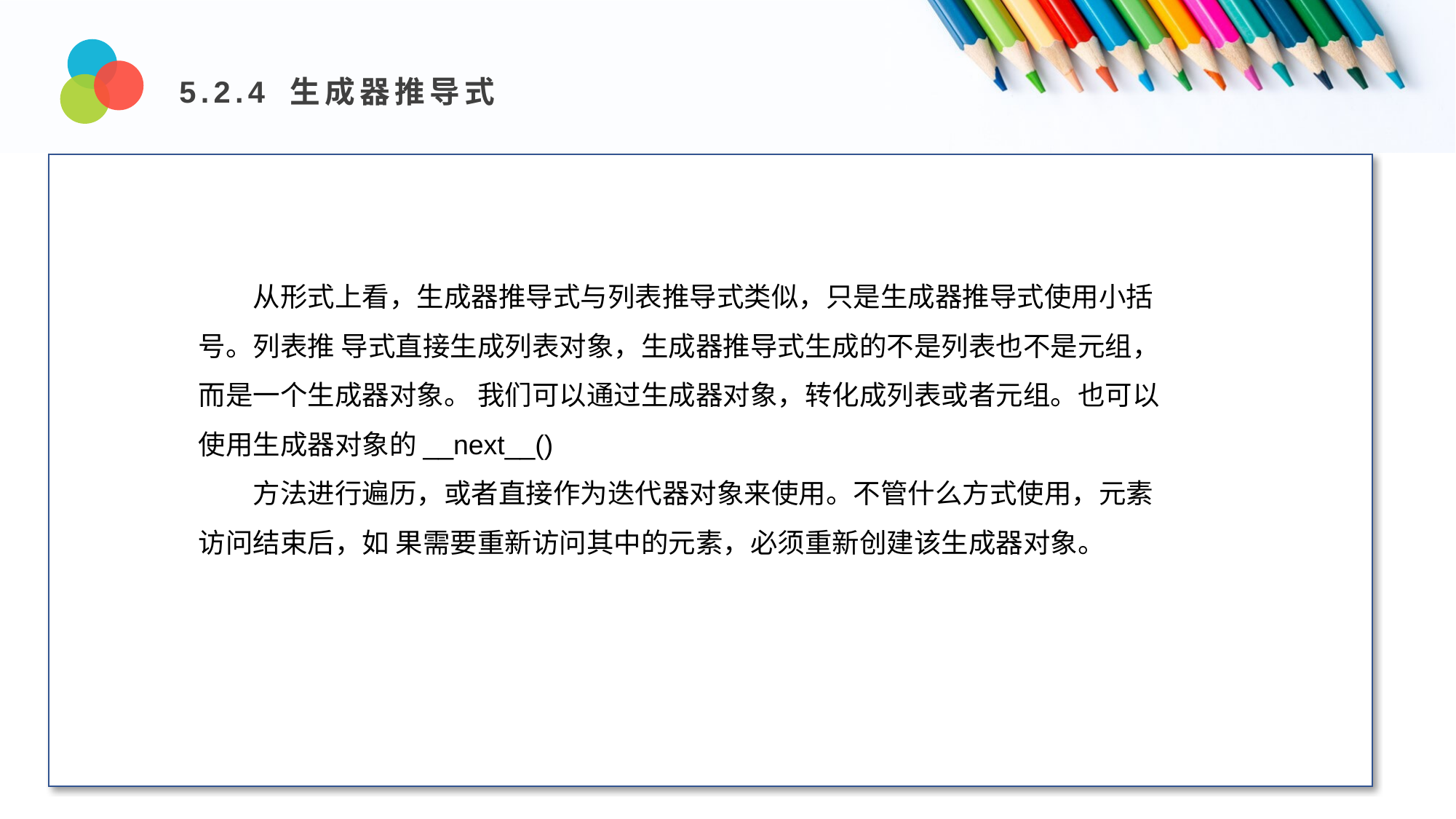

5.2.4 生成器推导式
Design and Production
从形式上看，生成器推导式与列表推导式类似，只是生成器推导式使用小括号。列表推 导式直接生成列表对象，生成器推导式生成的不是列表也不是元组，而是一个生成器对象。 我们可以通过生成器对象，转化成列表或者元组。也可以使用生成器对象的__next__()
方法进行遍历，或者直接作为迭代器对象来使用。不管什么方式使用，元素访问结束后，如 果需要重新访问其中的元素，必须重新创建该生成器对象。